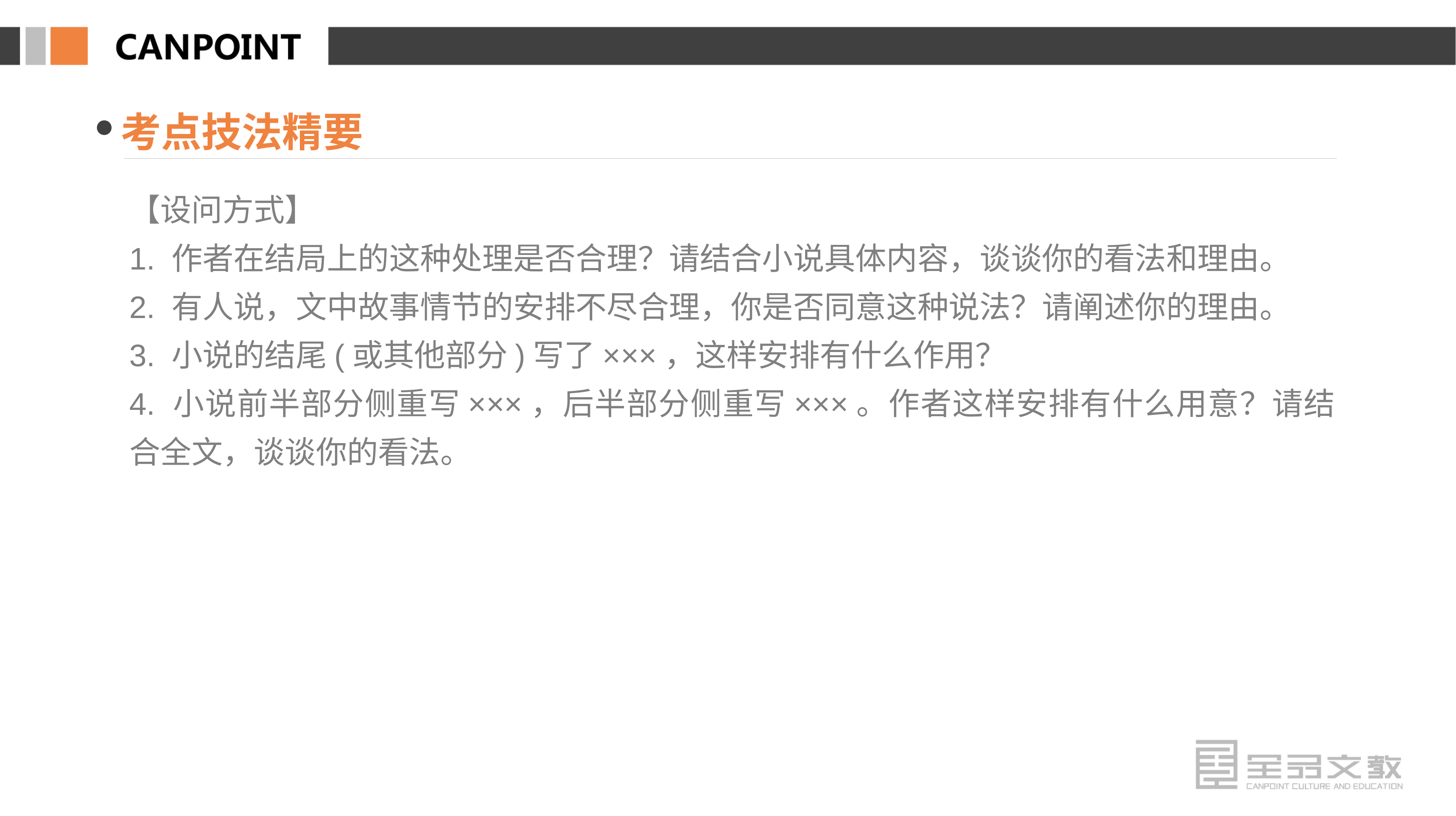

考点技法精要

【设问方式】
1. 作者在结局上的这种处理是否合理？请结合小说具体内容，谈谈你的看法和理由。
2. 有人说，文中故事情节的安排不尽合理，你是否同意这种说法？请阐述你的理由。
3. 小说的结尾(或其他部分)写了×××，这样安排有什么作用？
4. 小说前半部分侧重写×××，后半部分侧重写×××。作者这样安排有什么用意？请结合全文，谈谈你的看法。